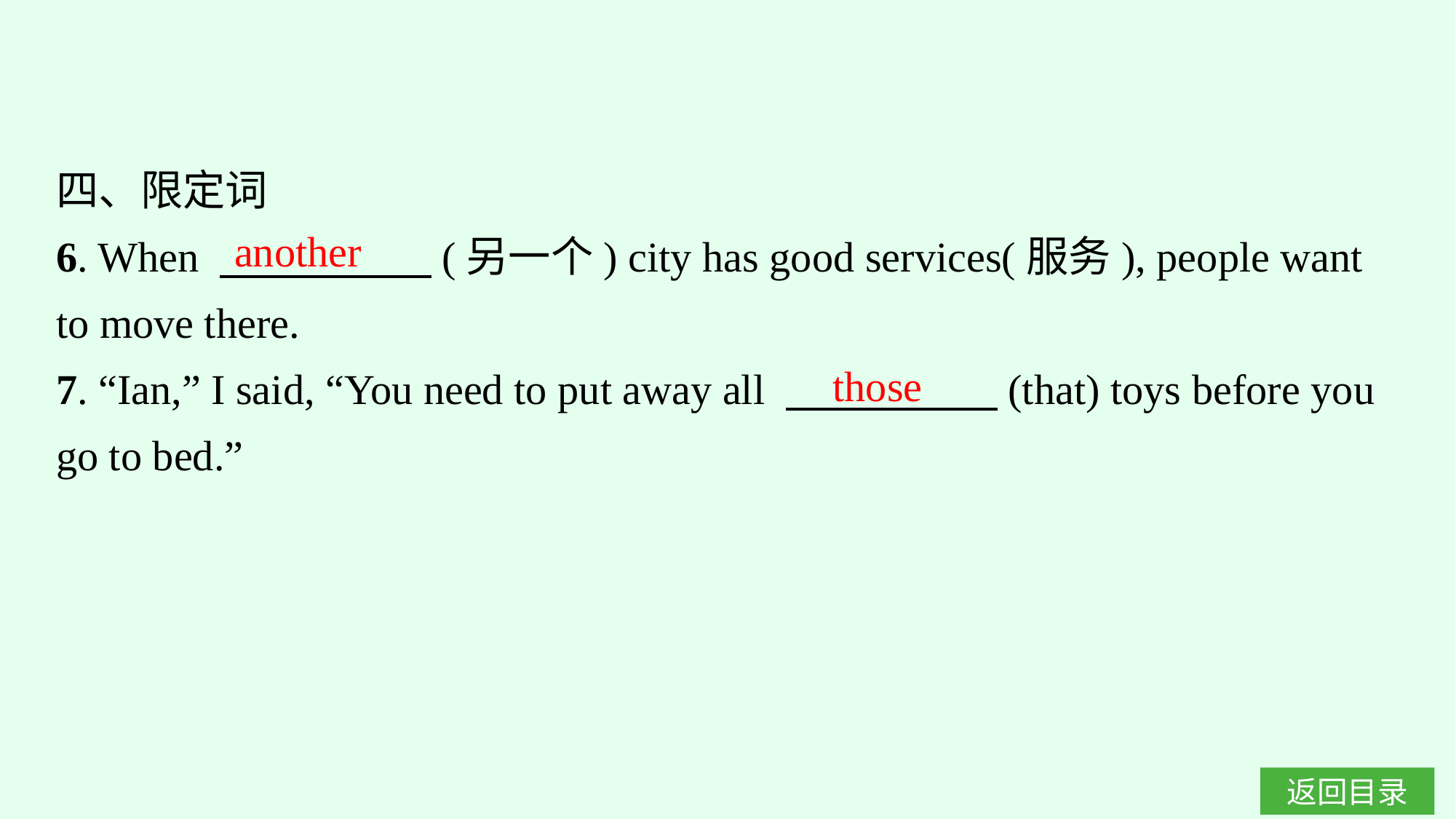

四、限定词
6. When 　　　　　(另一个) city has good services(服务), people want to move there.
7. “Ian,” I said, “You need to put away all 　　　　　(that) toys before you go to bed.”
another
those